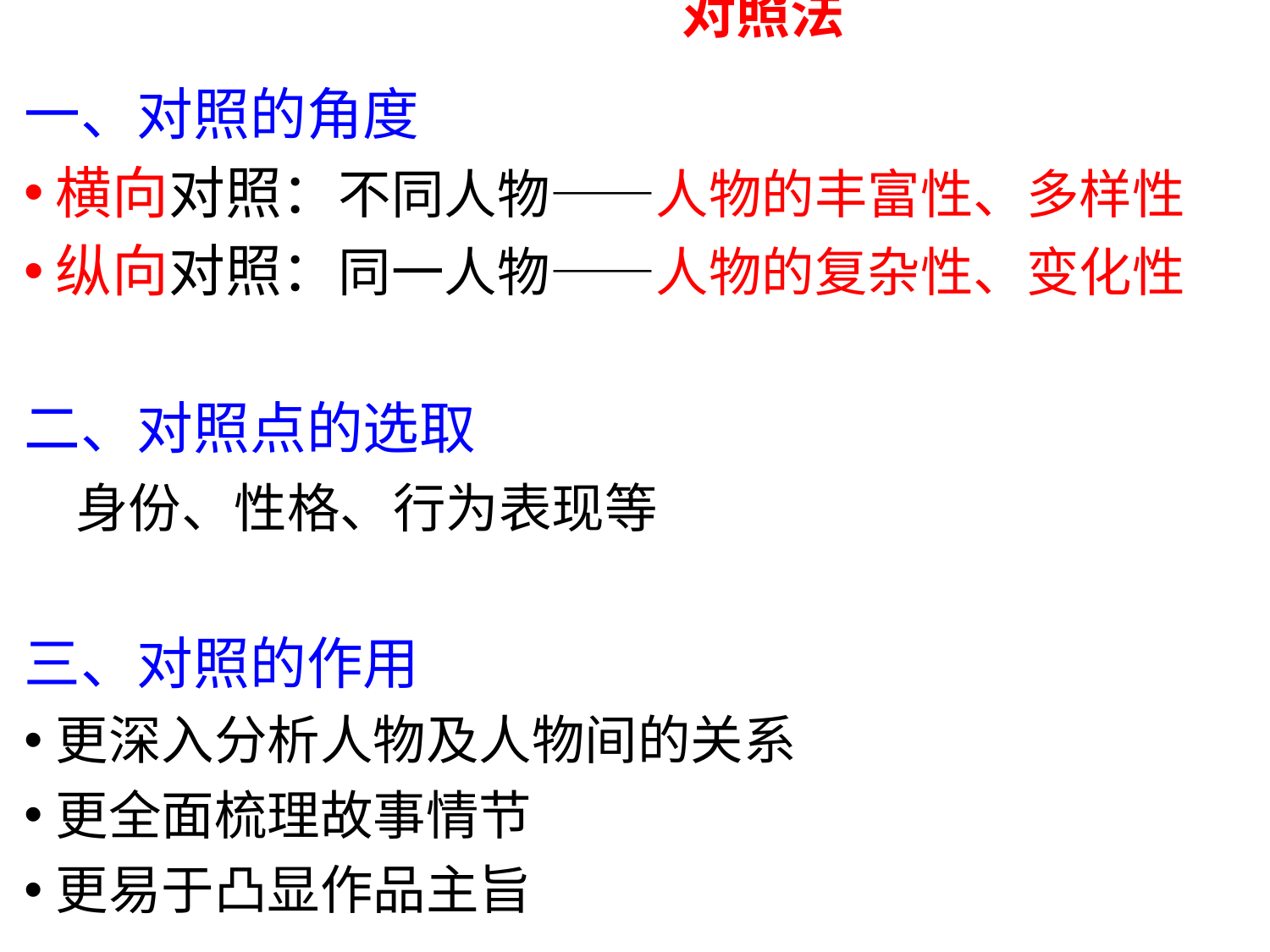

# 对照法
一、对照的角度
横向对照：不同人物——人物的丰富性、多样性
纵向对照：同一人物——人物的复杂性、变化性

二、对照点的选取
   身份、性格、行为表现等

三、对照的作用
更深入分析人物及人物间的关系
更全面梳理故事情节
更易于凸显作品主旨